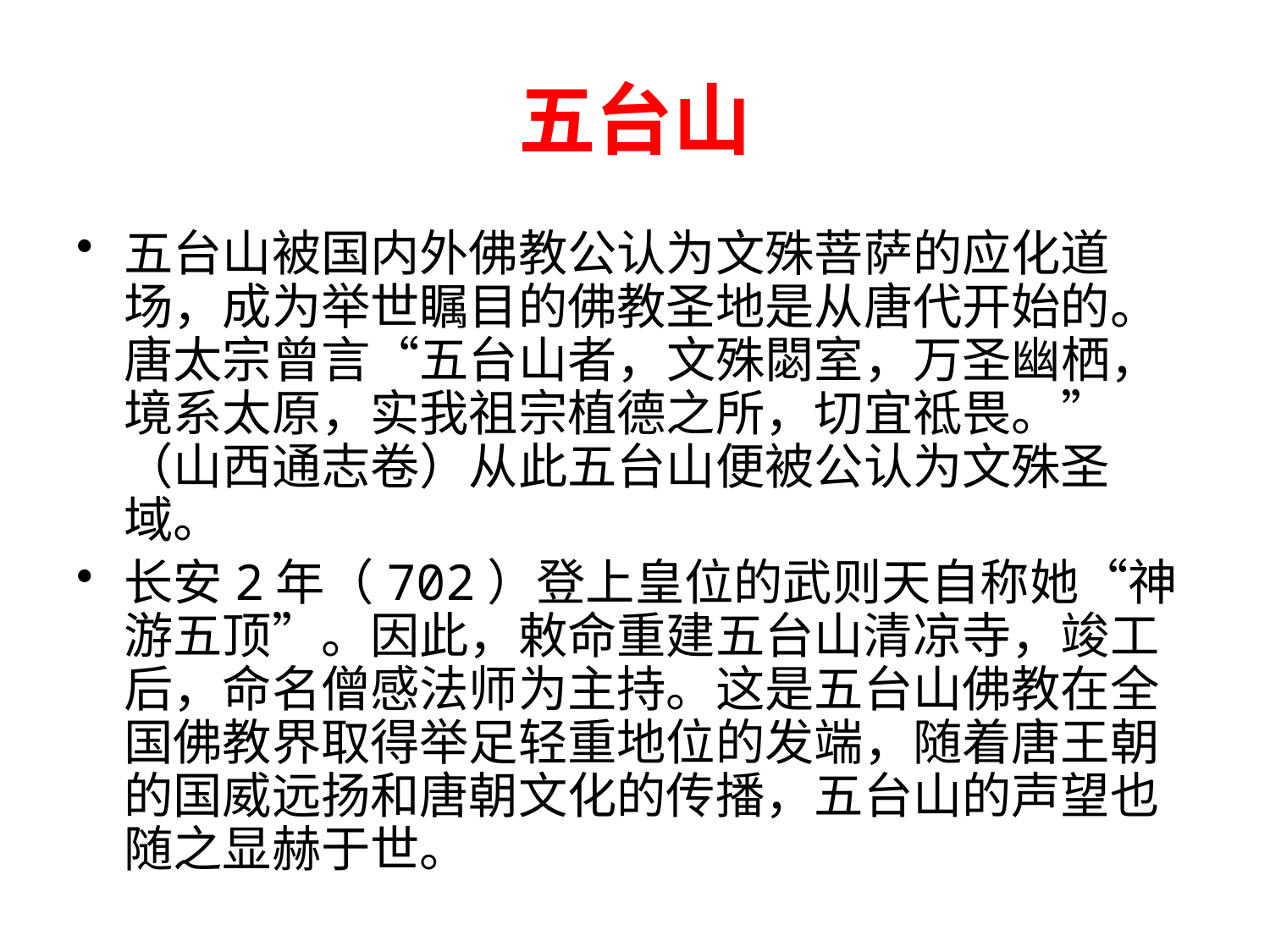

# 五台山
五台山被国内外佛教公认为文殊菩萨的应化道场，成为举世瞩目的佛教圣地是从唐代开始的。唐太宗曾言“五台山者，文殊閟室，万圣幽栖，境系太原，实我祖宗植德之所，切宜祗畏。”（山西通志卷）从此五台山便被公认为文殊圣域。
长安2年（702）登上皇位的武则天自称她“神游五顶”。因此，敕命重建五台山清凉寺，竣工后，命名僧感法师为主持。这是五台山佛教在全国佛教界取得举足轻重地位的发端，随着唐王朝的国威远扬和唐朝文化的传播，五台山的声望也随之显赫于世。